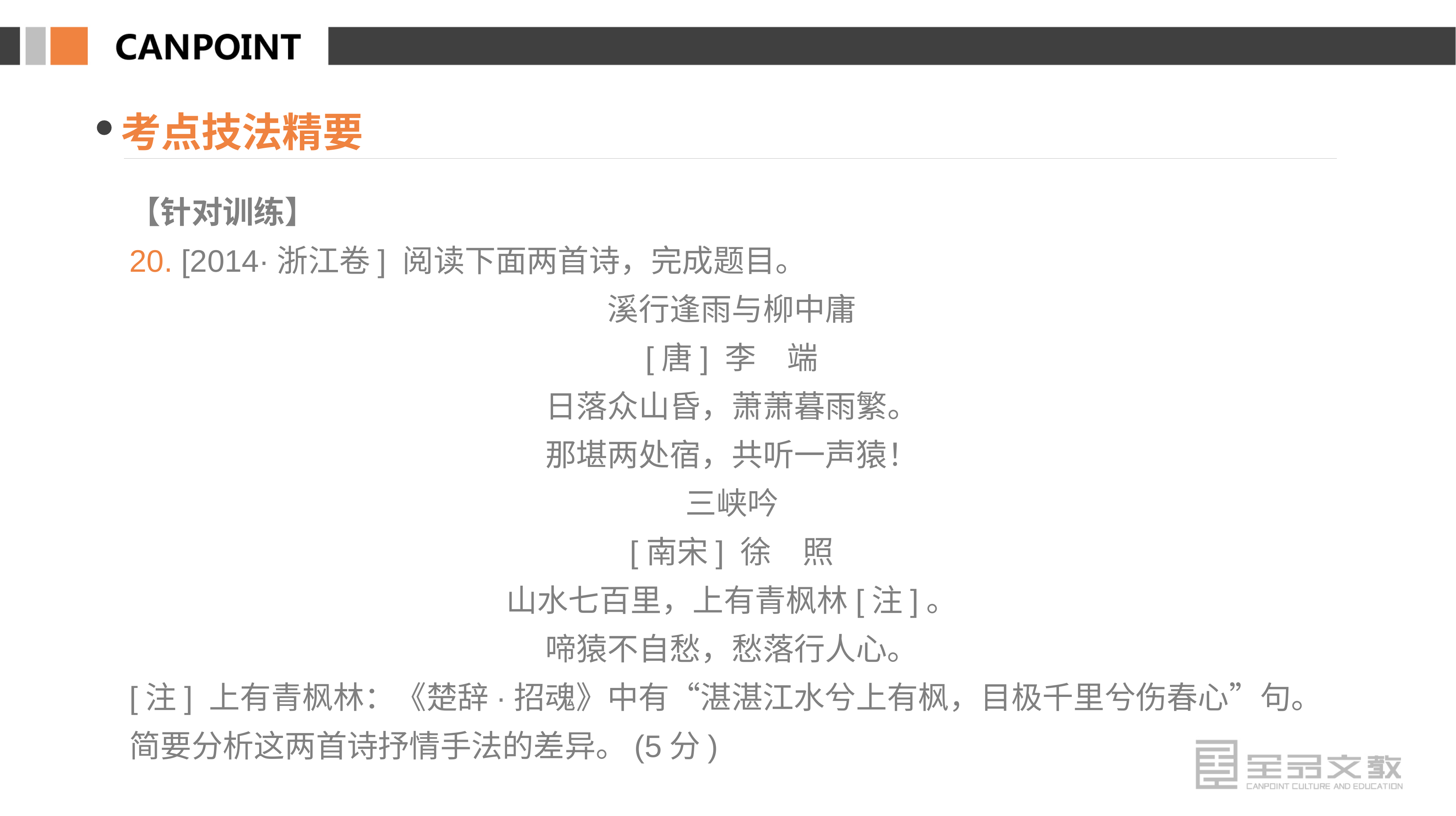

考点技法精要

【针对训练】
20. [2014·浙江卷] 阅读下面两首诗，完成题目。
溪行逢雨与柳中庸
[唐] 李　端
日落众山昏，萧萧暮雨繁。
那堪两处宿，共听一声猿！
三峡吟
[南宋] 徐　照
山水七百里，上有青枫林[注]。
啼猿不自愁，愁落行人心。
[注] 上有青枫林：《楚辞·招魂》中有“湛湛江水兮上有枫，目极千里兮伤春心”句。
简要分析这两首诗抒情手法的差异。(5分)